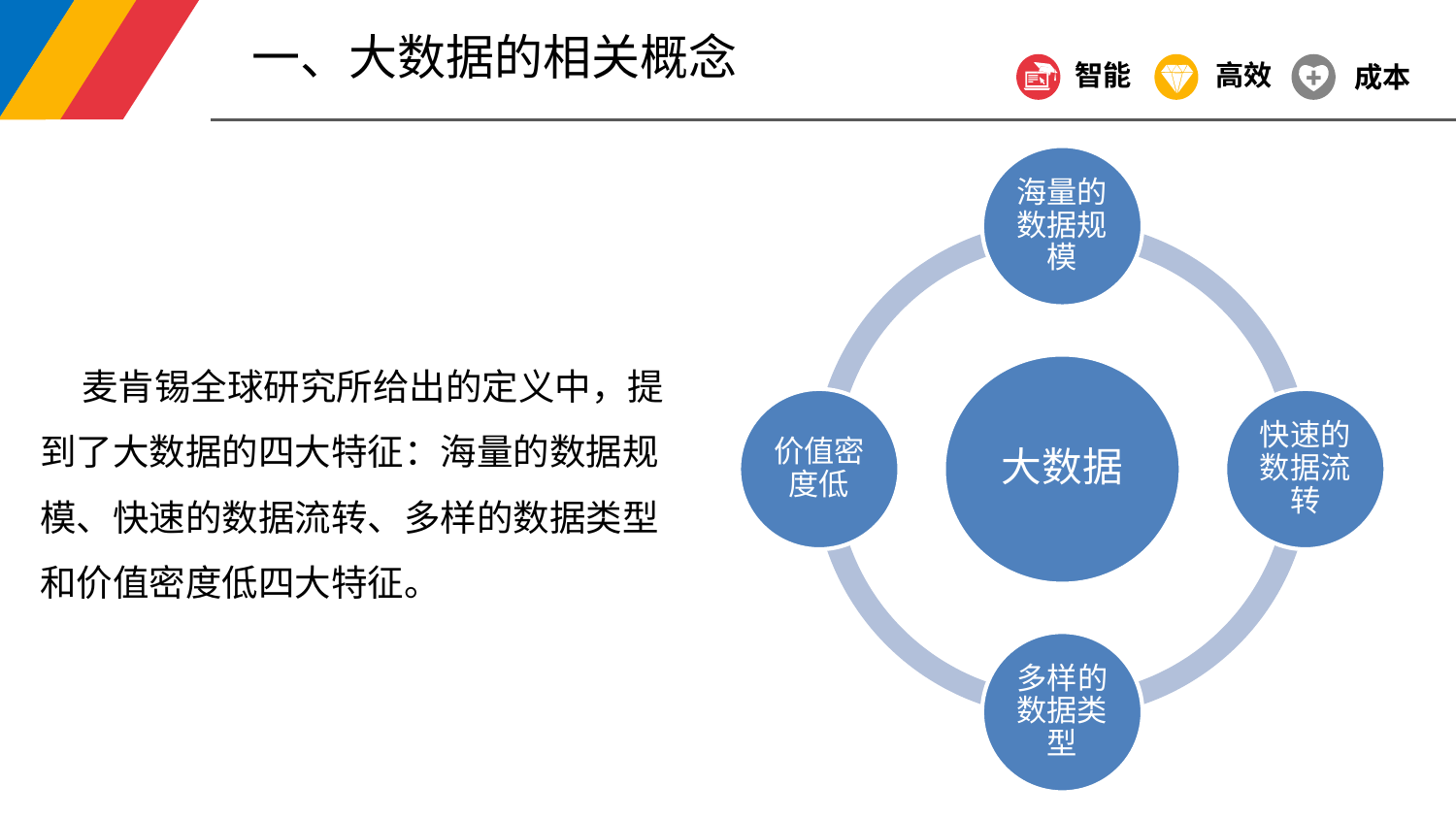

一、大数据的相关概念
智能
高效
成本
大数据
海量的数据规模
快速的数据流转
多样的数据类型
价值密度低
    麦肯锡全球研究所给出的定义中，提到了大数据的四大特征：海量的数据规模、快速的数据流转、多样的数据类型和价值密度低四大特征。